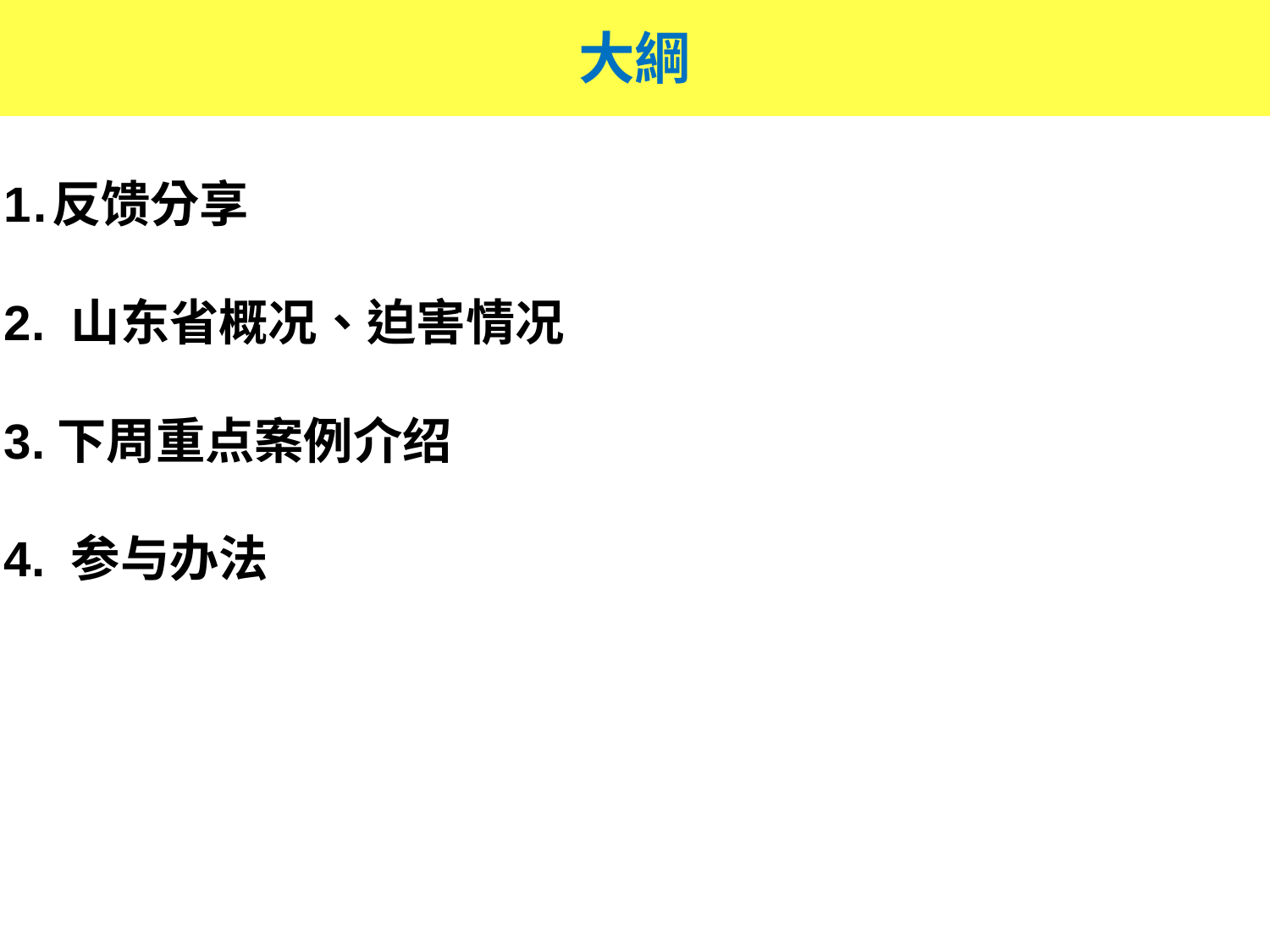

大綱
反馈分享

2. 山东省概况、迫害情况

3.下周重点案例介绍

4. 参与办法